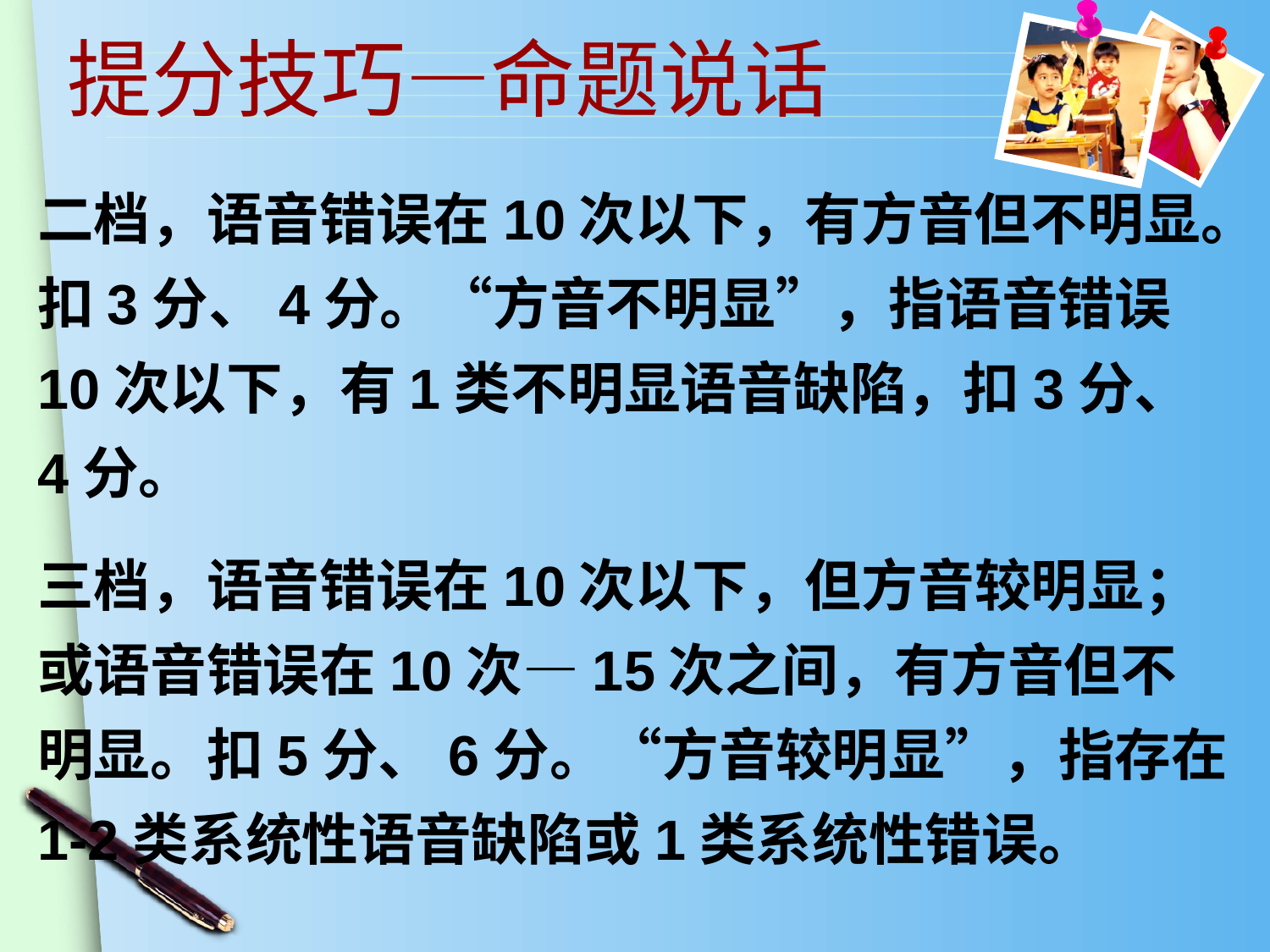

提分技巧—命题说话
二档，语音错误在10次以下，有方音但不明显。扣3分、4分。“方音不明显”，指语音错误10次以下，有1类不明显语音缺陷，扣3分、4分。
三档，语音错误在10次以下，但方音较明显；或语音错误在10次—15次之间，有方音但不明显。扣5分、6分。“方音较明显”，指存在1-2类系统性语音缺陷或1类系统性错误。